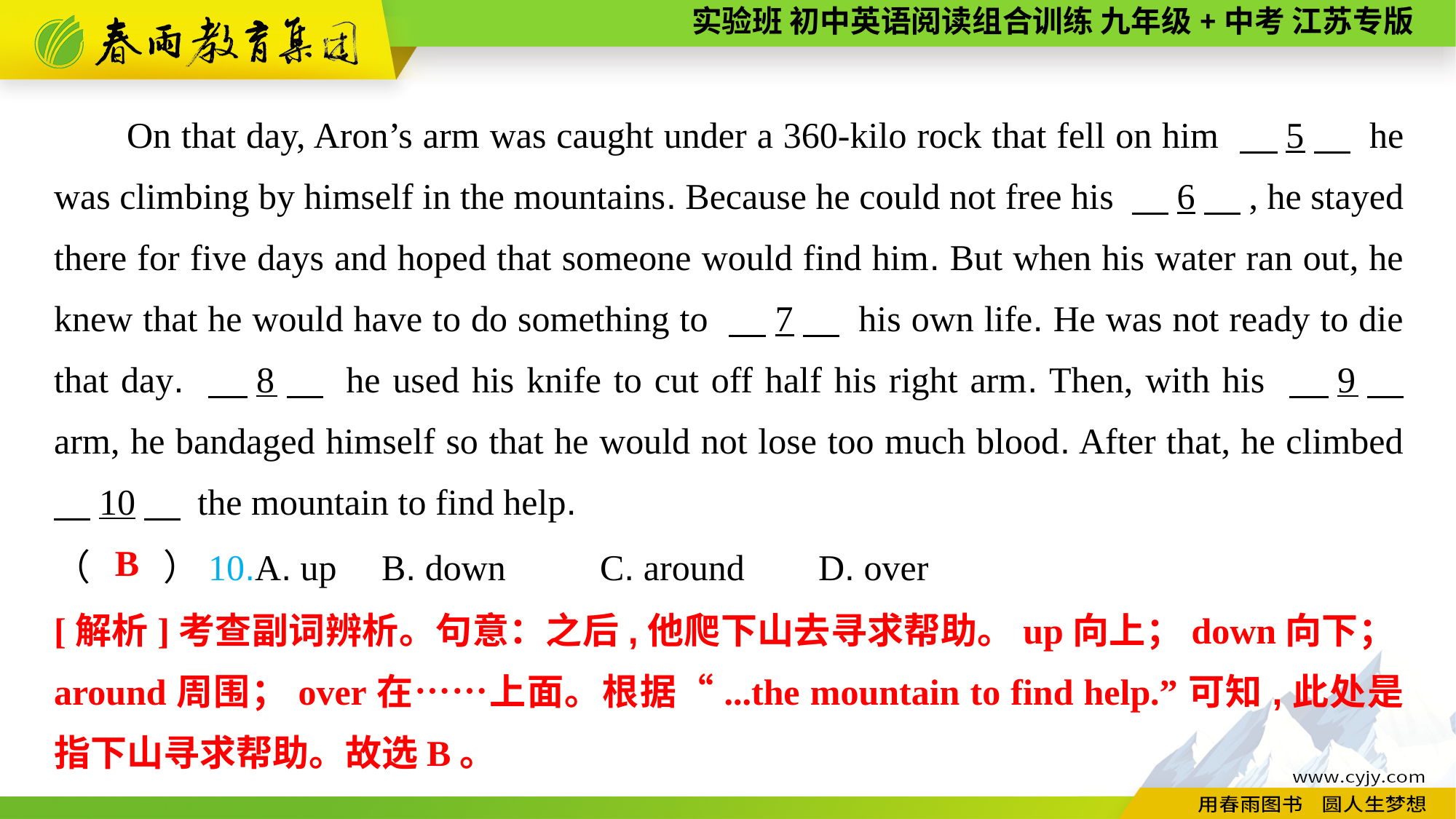

On that day, Aron’s arm was caught under a 360-kilo rock that fell on him 　5　 he was climbing by himself in the mountains. Because he could not free his 　6　, he stayed there for five days and hoped that someone would find him. But when his water ran out, he knew that he would have to do something to 　7　 his own life. He was not ready to die that day. 　8　 he used his knife to cut off half his right arm. Then, with his 　9　 arm, he bandaged himself so that he would not lose too much blood. After that, he climbed 　10　 the mountain to find help.
 B
（　　）10.A. up	B. down	C. around	D. over
[解析]考查副词辨析。句意：之后,他爬下山去寻求帮助。up向上；down向下；around周围；over在……上面。根据“...the mountain to find help.”可知,此处是指下山寻求帮助。故选B。